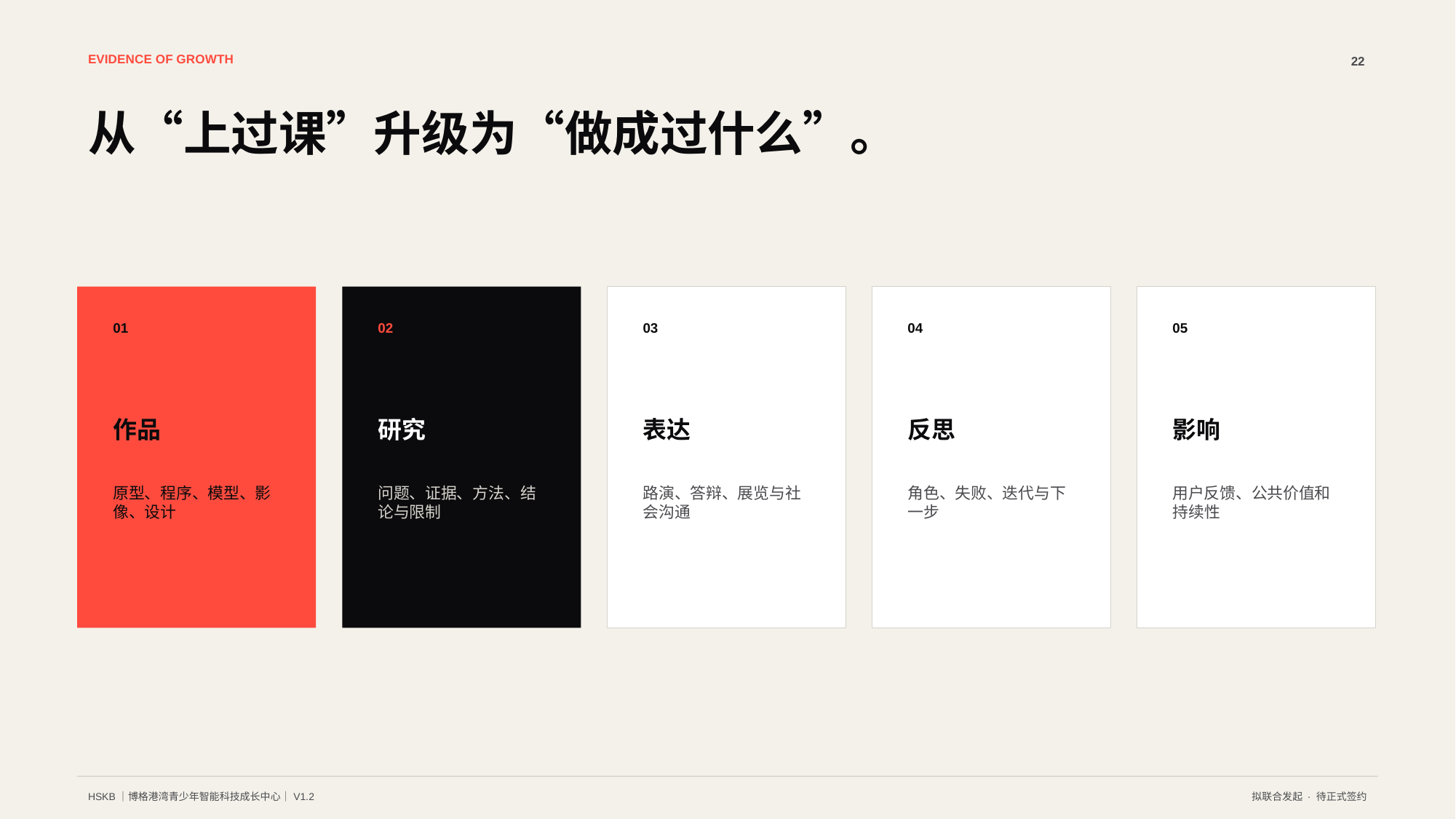

EVIDENCE OF GROWTH
22
从“上过课”升级为“做成过什么”。

01
02
03
04
05
作品
研究
表达
反思
影响
原型、程序、模型、影像、设计
问题、证据、方法、结论与限制
路演、答辩、展览与社会沟通
角色、失败、迭代与下一步
用户反馈、公共价值和持续性

HSKB｜博格港湾青少年智能科技成长中心｜V1.2
拟联合发起 · 待正式签约